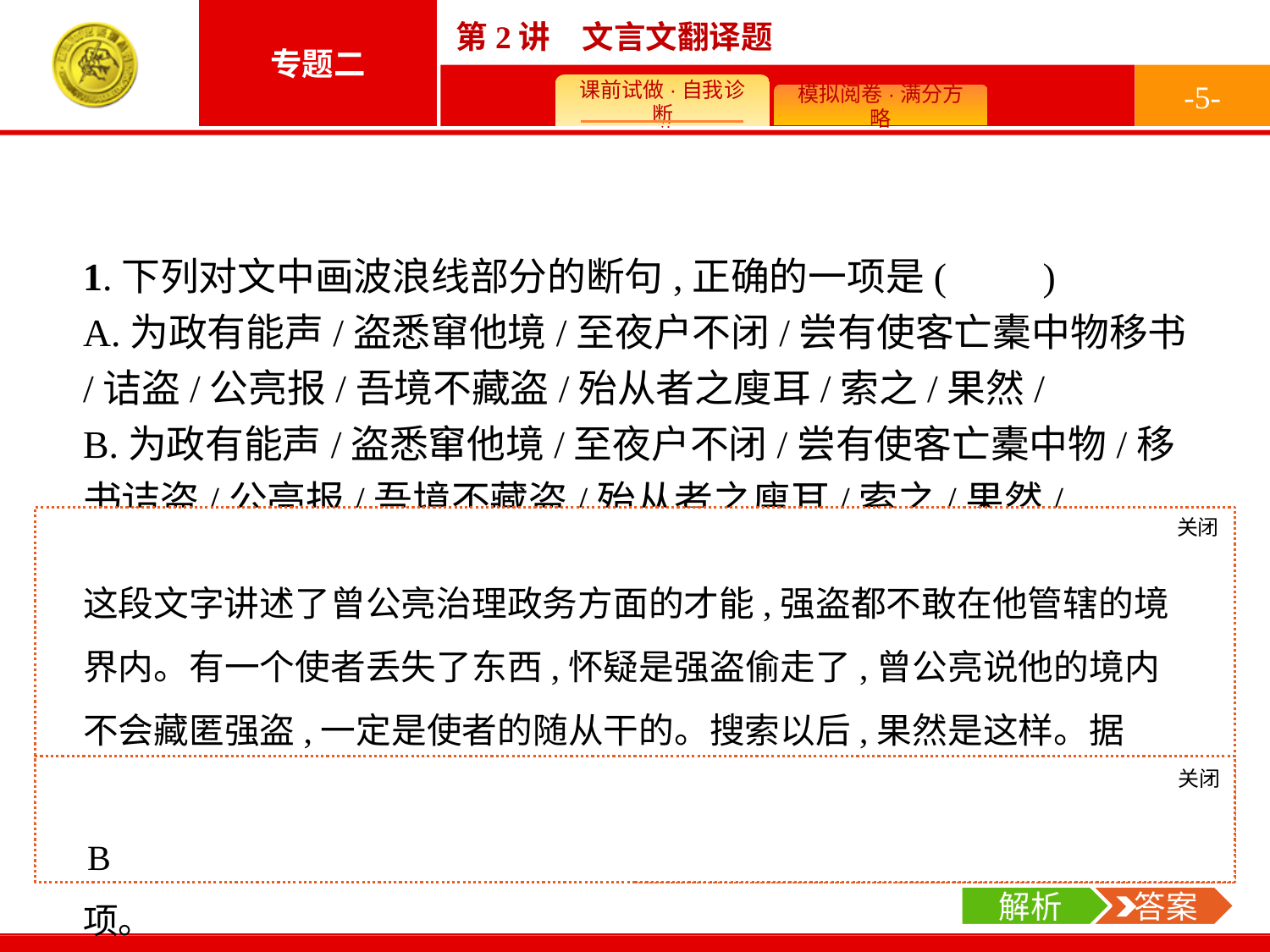

-5-
1.下列对文中画波浪线部分的断句,正确的一项是(　　)
A.为政有能声/盗悉窜他境/至夜户不闭/尝有使客亡橐中物移书/诘盗/公亮报/吾境不藏盗/殆从者之廋耳/索之/果然/
B.为政有能声/盗悉窜他境/至夜户不闭/尝有使客亡橐中物/移书诘盗/公亮报/吾境不藏盗/殆从者之廋耳/索之/果然/
C.为政有能声/盗悉窜/他境至夜户不闭/尝有使客亡橐中物移书/诘盗/公亮报/吾境不藏盗/殆从者之廋耳/索之/果然/
D.为政有能声/盗悉窜/他境至夜户不闭/尝有使客亡橐中物/移书诘盗/公亮报/吾境不藏盗/殆从者之廋耳/索之/果然/

关闭
解析

这段文字讲述了曾公亮治理政务方面的才能,强盗都不敢在他管辖的境界内。有一个使者丢失了东西,怀疑是强盗偷走了,曾公亮说他的境内不会藏匿强盗,一定是使者的随从干的。搜索以后,果然是这样。据此,“盗悉窜他境”中间不能停顿;“尝有使客亡橐中物”是一个完整的语句,“物”后要停顿;“移书诘盗”不能断开,前后是目的关系。故选B项。

关闭
解析
  答案

B
解析
  答案